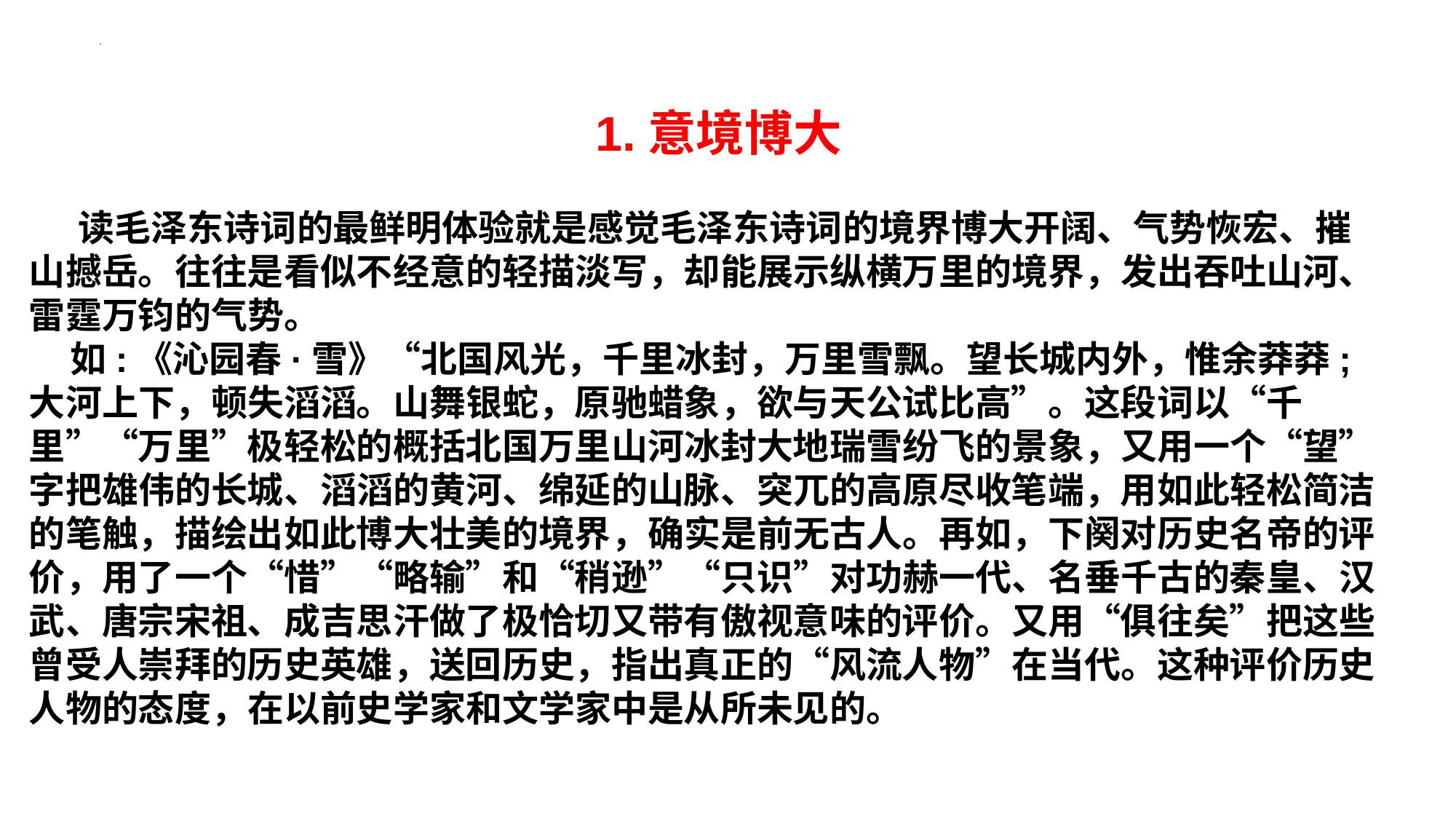

1.意境博大

    读毛泽东诗词的最鲜明体验就是感觉毛泽东诗词的境界博大开阔、气势恢宏、摧
山撼岳。往往是看似不经意的轻描淡写，却能展示纵横万里的境界，发出吞吐山河、
雷霆万钧的气势。
    如:《沁园春·雪》“北国风光，千里冰封，万里雪飘。望长城内外，惟余莽莽;
大河上下，顿失滔滔。山舞银蛇，原驰蜡象，欲与天公试比高”。这段词以“千
里”“万里”极轻松的概括北国万里山河冰封大地瑞雪纷飞的景象，又用一个“望”
字把雄伟的长城、滔滔的黄河、绵延的山脉、突兀的高原尽收笔端，用如此轻松简洁
的笔触，描绘出如此博大壮美的境界，确实是前无古人。再如，下阕对历史名帝的评
价，用了一个“惜”“略输”和“稍逊”“只识”对功赫一代、名垂千古的秦皇、汉
武、唐宗宋祖、成吉思汗做了极恰切又带有傲视意味的评价。又用“俱往矣”把这些
曾受人崇拜的历史英雄，送回历史，指出真正的“风流人物”在当代。这种评价历史
人物的态度，在以前史学家和文学家中是从所未见的。